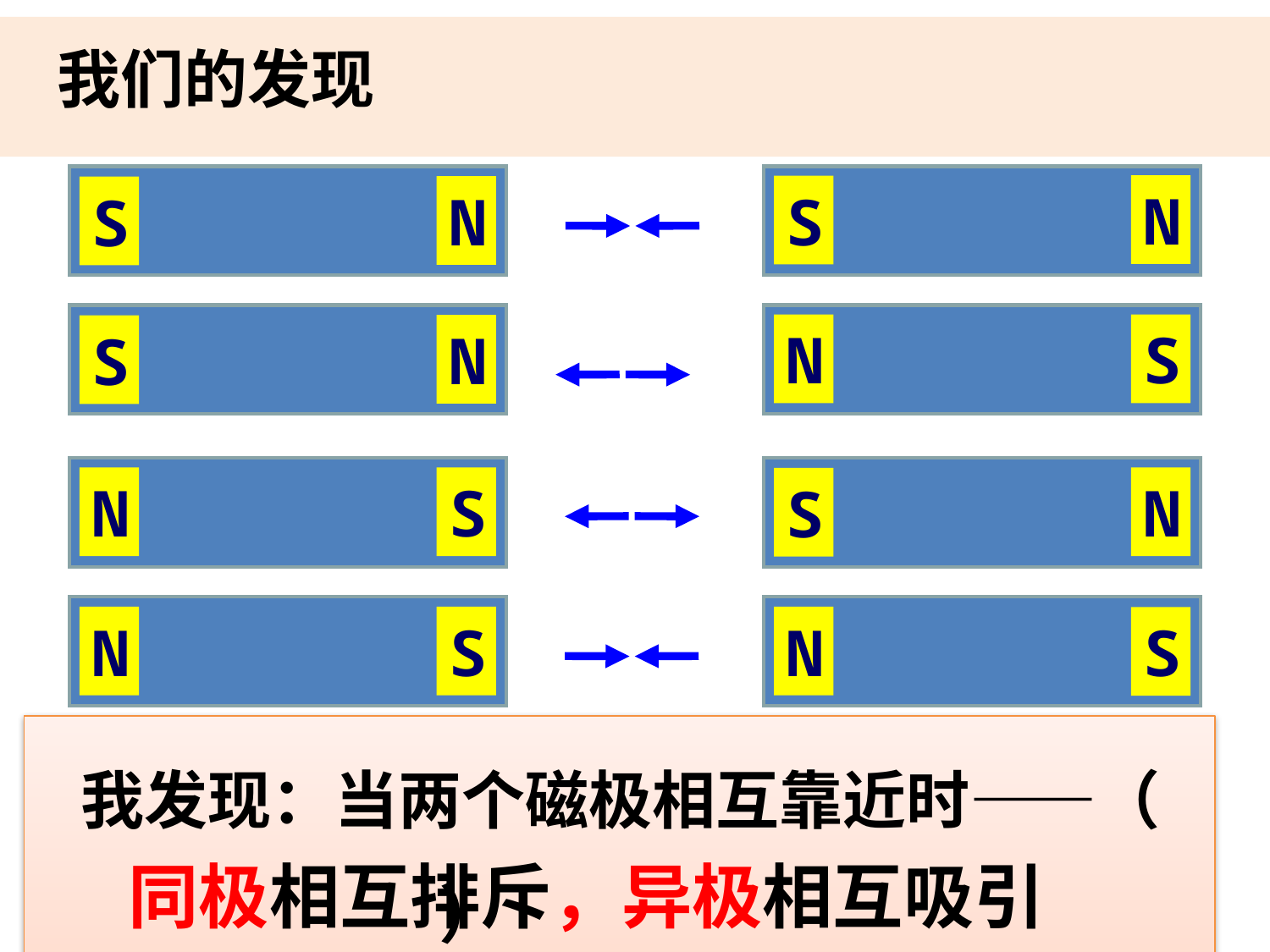

我们的发现

N
S
N
S

N
S
N
S

N
S
N
S

N
S
N
S

  我发现：当两个磁极相互靠近时——（                               ）
       同极相互排斥，异极相互吸引